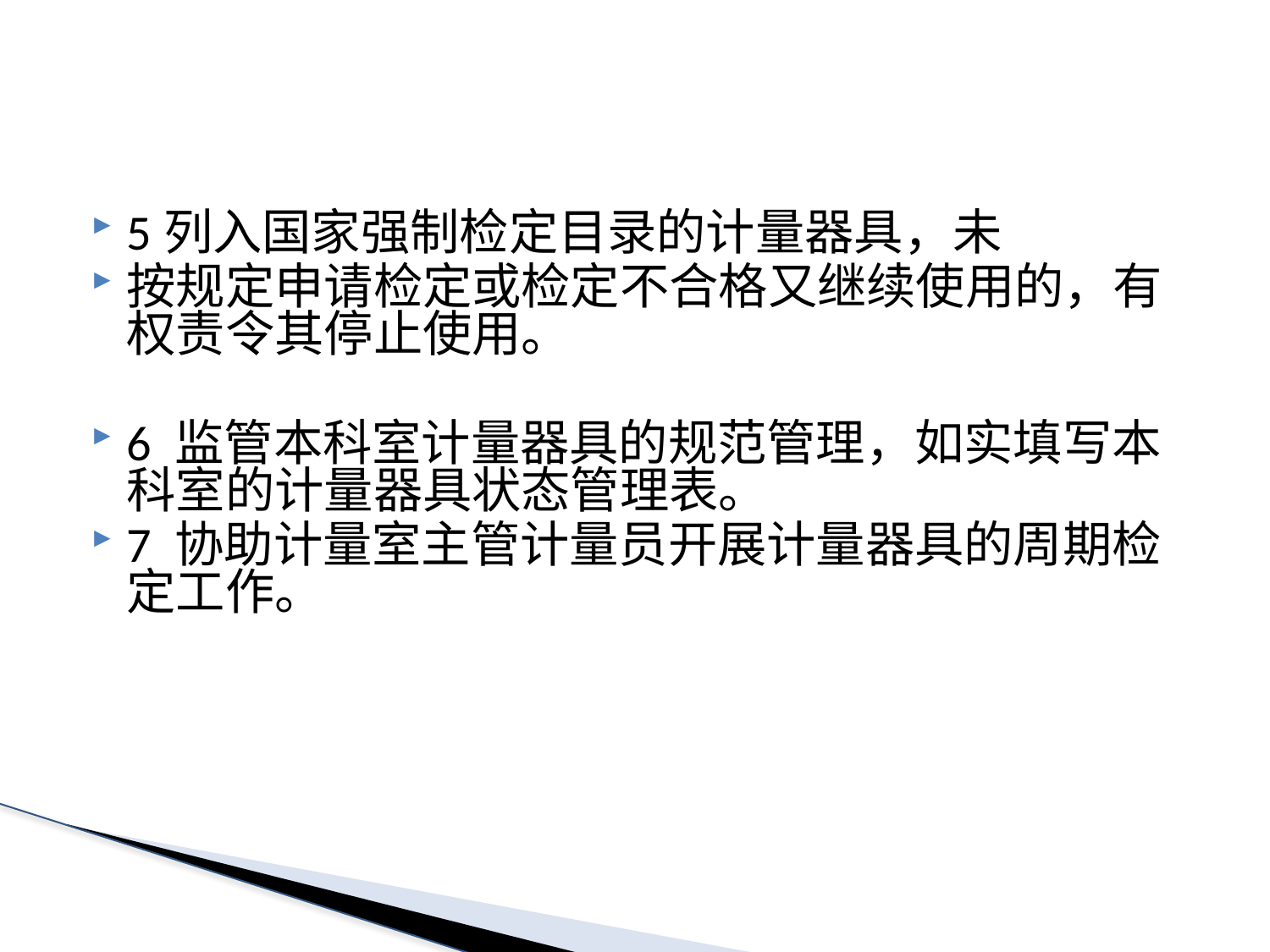

#
5列入国家强制检定目录的计量器具，未
按规定申请检定或检定不合格又继续使用的，有权责令其停止使用。

6 监管本科室计量器具的规范管理，如实填写本科室的计量器具状态管理表。
7 协助计量室主管计量员开展计量器具的周期检定工作。